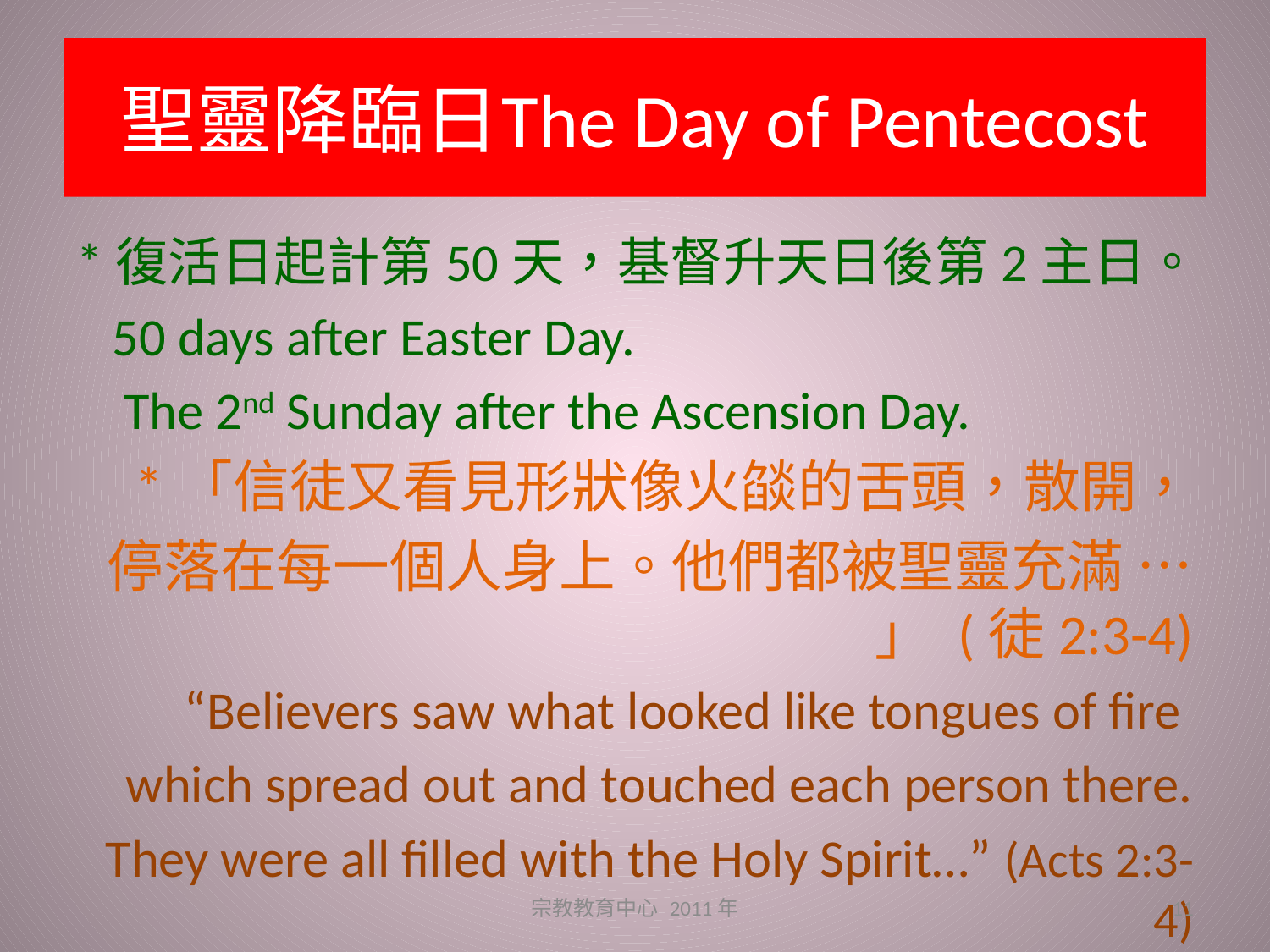

# 聖靈降臨日	The Day of Pentecost
*復活日起計第50天，基督升天日後第2主日。
   50 days after Easter Day.
	The 2nd Sunday after the Ascension Day.
*「信徒又看見形狀像火燄的舌頭，散開，
停落在每一個人身上。他們都被聖靈充滿 … 」 (徒2:3-4)
“Believers saw what looked like tongues of fire
which spread out and touched each person there.
They were all filled with the Holy Spirit…” (Acts 2:3-4)

宗教教育中心 2011年
11